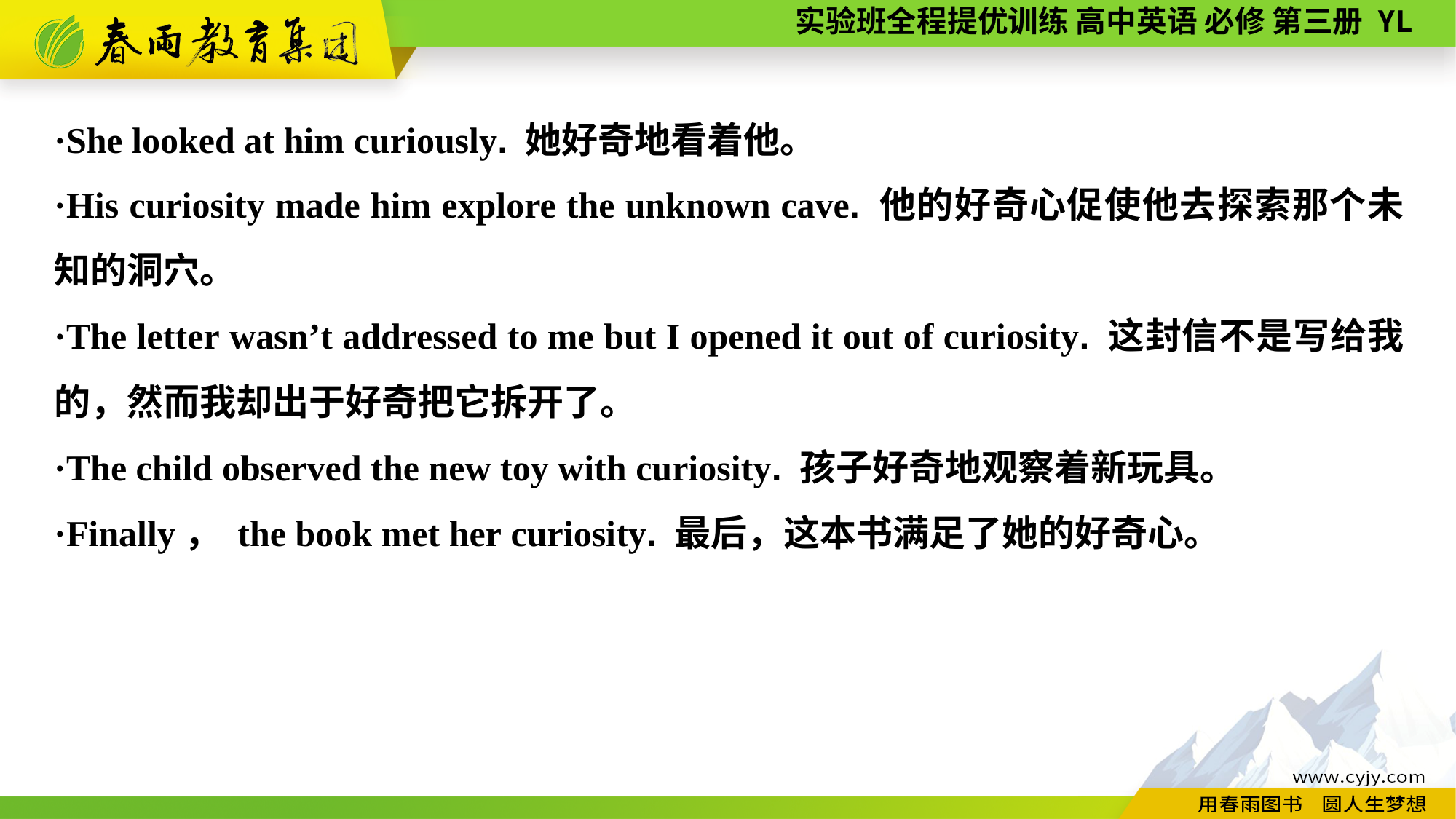

·She looked at him curiously. 她好奇地看着他。
·His curiosity made him explore the unknown cave. 他的好奇心促使他去探索那个未知的洞穴。
·The letter wasn’t addressed to me but I opened it out of curiosity. 这封信不是写给我的，然而我却出于好奇把它拆开了。
·The child observed the new toy with curiosity. 孩子好奇地观察着新玩具。
·Finally， the book met her curiosity. 最后，这本书满足了她的好奇心。